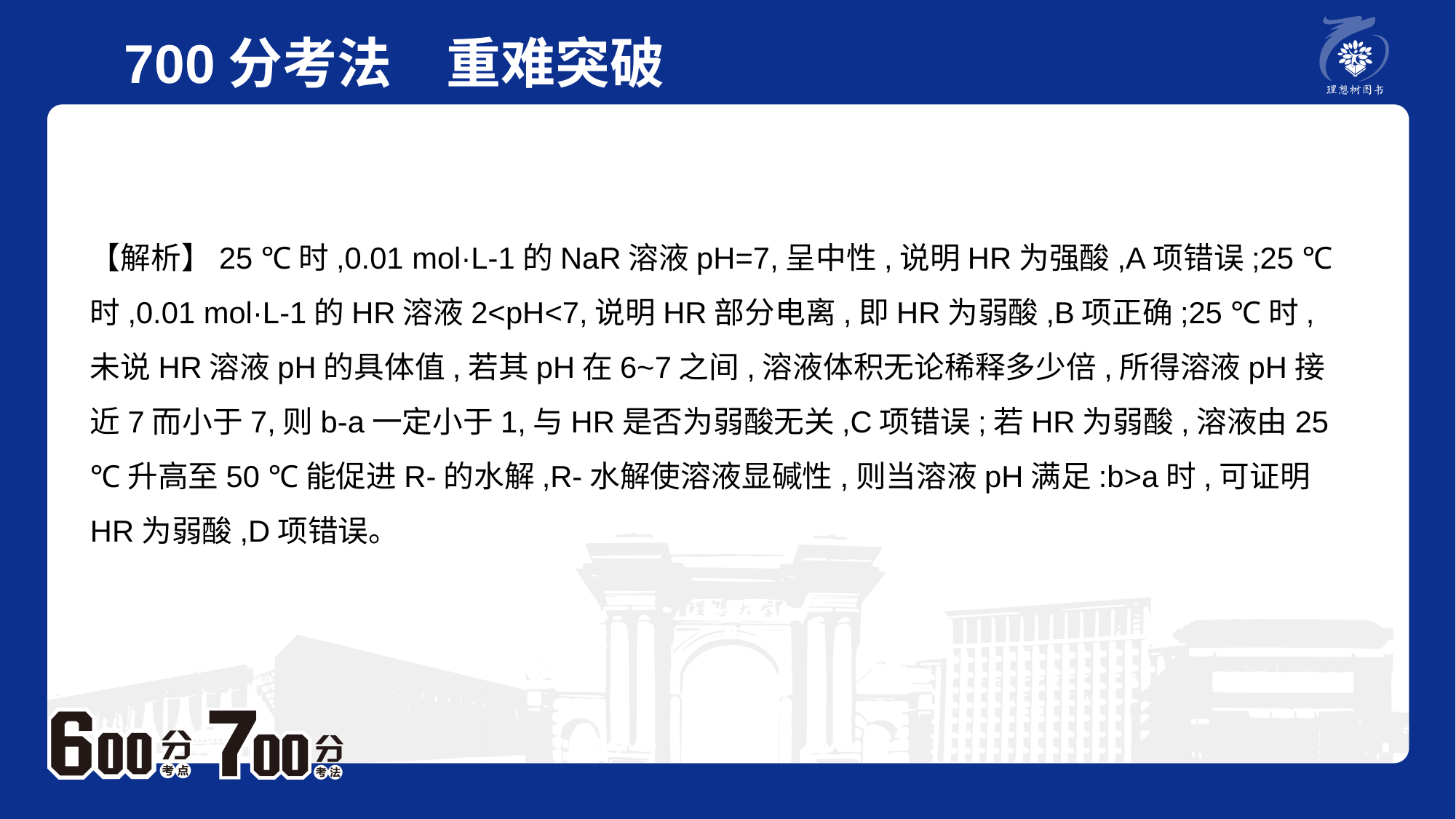

700分考法　重难突破

【解析】25 ℃时,0.01 mol·L-1的NaR溶液pH=7,呈中性,说明HR为强酸,A项错误;25 ℃时,0.01 mol·L-1的HR溶液2<pH<7,说明HR部分电离,即HR为弱酸,B项正确;25 ℃时,未说HR溶液pH的具体值,若其pH在6~7之间,溶液体积无论稀释多少倍,所得溶液pH接近7而小于7,则b-a一定小于1,与HR是否为弱酸无关,C项错误;若HR为弱酸,溶液由25 ℃升高至50 ℃能促进R-的水解,R-水解使溶液显碱性,则当溶液pH满足:b>a时,可证明HR为弱酸,D项错误。